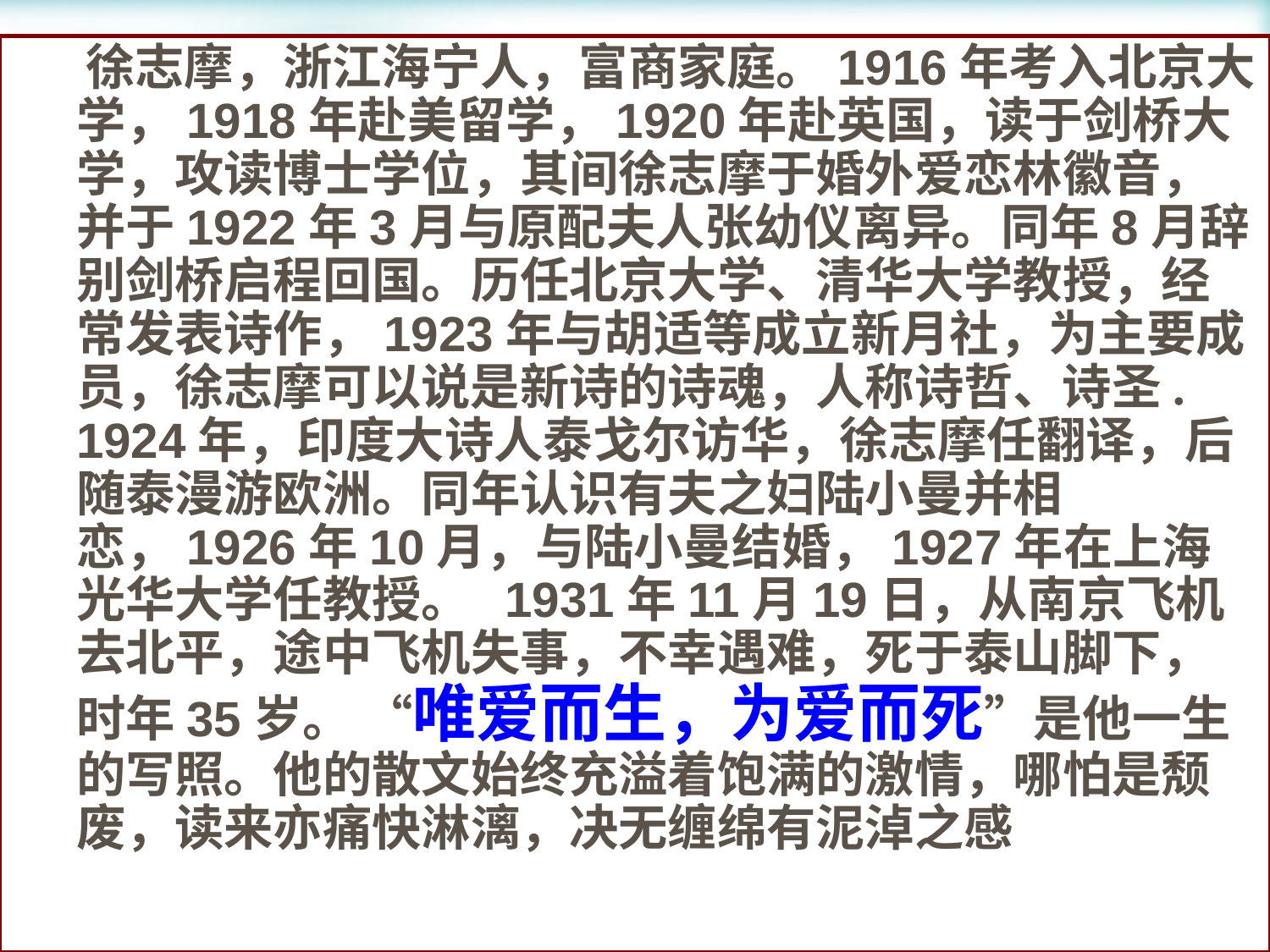

徐志摩，浙江海宁人，富商家庭。1916年考入北京大学，1918年赴美留学，1920年赴英国，读于剑桥大学，攻读博士学位，其间徐志摩于婚外爱恋林徽音，并于1922年3月与原配夫人张幼仪离异。同年8月辞别剑桥启程回国。历任北京大学、清华大学教授，经常发表诗作，1923年与胡适等成立新月社，为主要成员，徐志摩可以说是新诗的诗魂，人称诗哲、诗圣. 1924年，印度大诗人泰戈尔访华，徐志摩任翻译，后随泰漫游欧洲。同年认识有夫之妇陆小曼并相恋，1926年10月，与陆小曼结婚，1927年在上海光华大学任教授。  1931年11月19日，从南京飞机去北平，途中飞机失事，不幸遇难，死于泰山脚下，时年35岁。 “唯爱而生，为爱而死”是他一生的写照。他的散文始终充溢着饱满的激情，哪怕是颓废，读来亦痛快淋漓，决无缠绵有泥淖之感